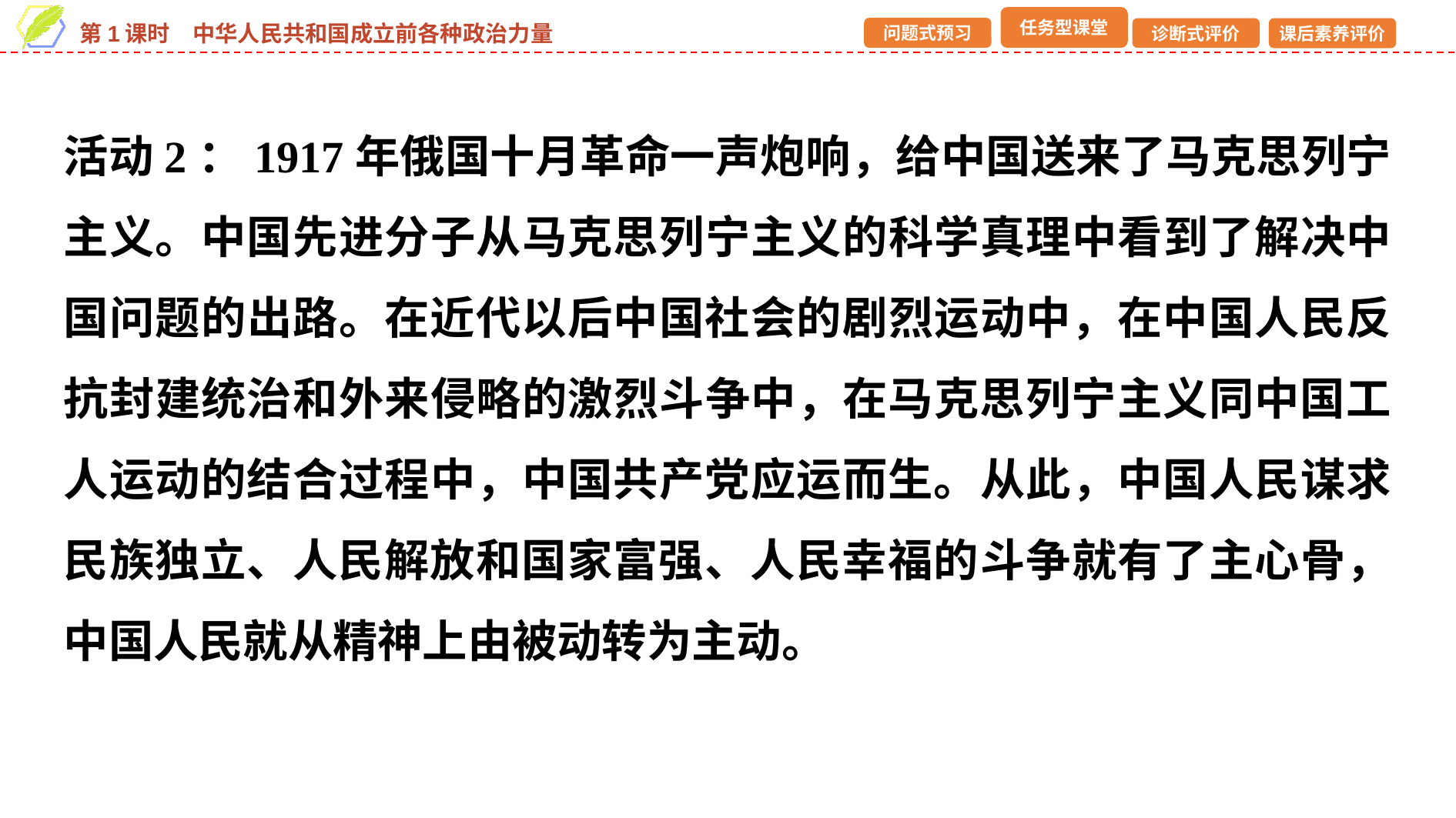

活动2：1917年俄国十月革命一声炮响，给中国送来了马克思列宁主义。中国先进分子从马克思列宁主义的科学真理中看到了解决中国问题的出路。在近代以后中国社会的剧烈运动中，在中国人民反抗封建统治和外来侵略的激烈斗争中，在马克思列宁主义同中国工人运动的结合过程中，中国共产党应运而生。从此，中国人民谋求民族独立、人民解放和国家富强、人民幸福的斗争就有了主心骨，中国人民就从精神上由被动转为主动。